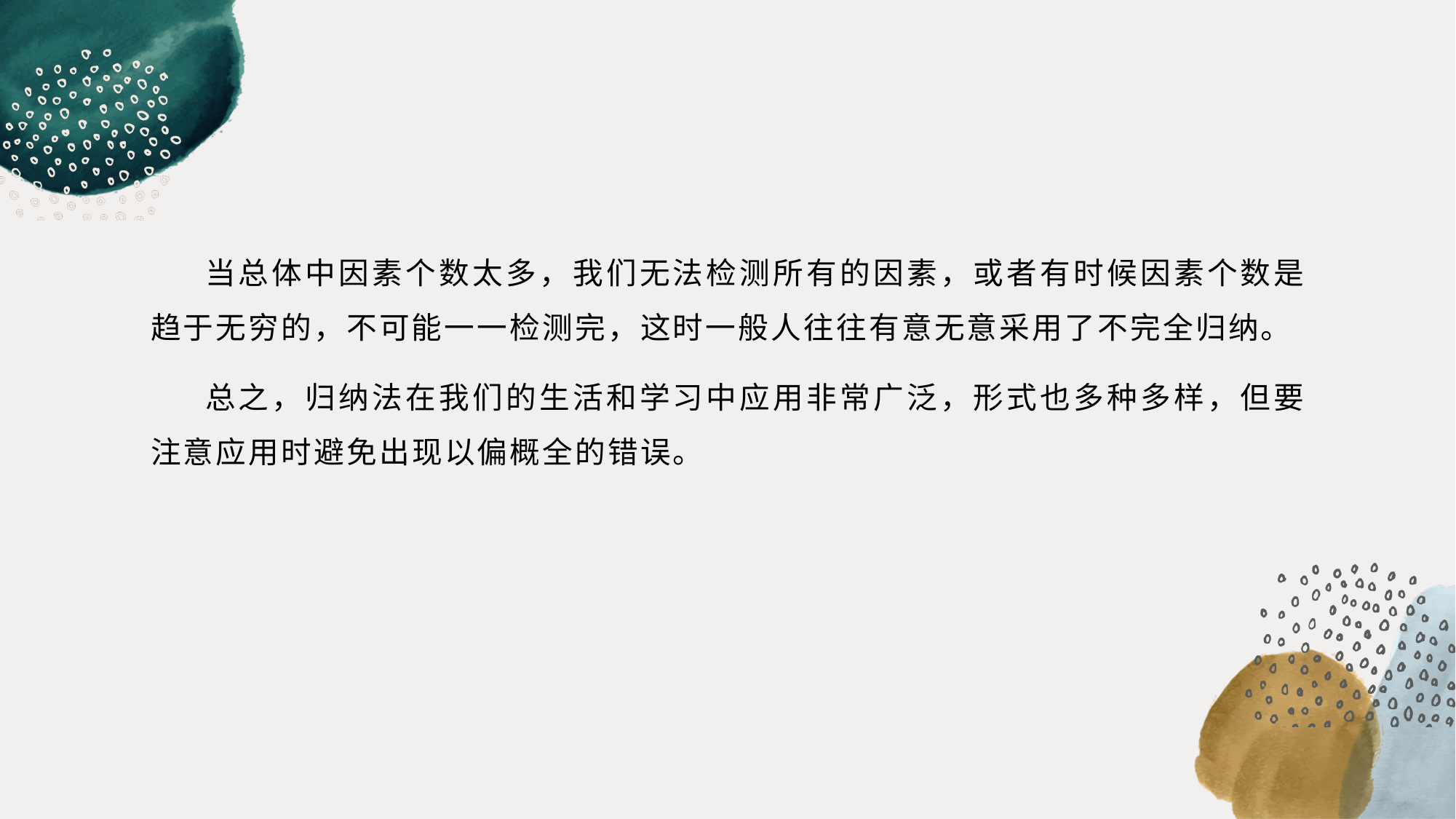

当总体中因素个数太多，我们无法检测所有的因素，或者有时候因素个数是趋于无穷的，不可能一一检测完，这时一般人往往有意无意采用了不完全归纳。
总之，归纳法在我们的生活和学习中应用非常广泛，形式也多种多样，但要注意应用时避免出现以偏概全的错误。